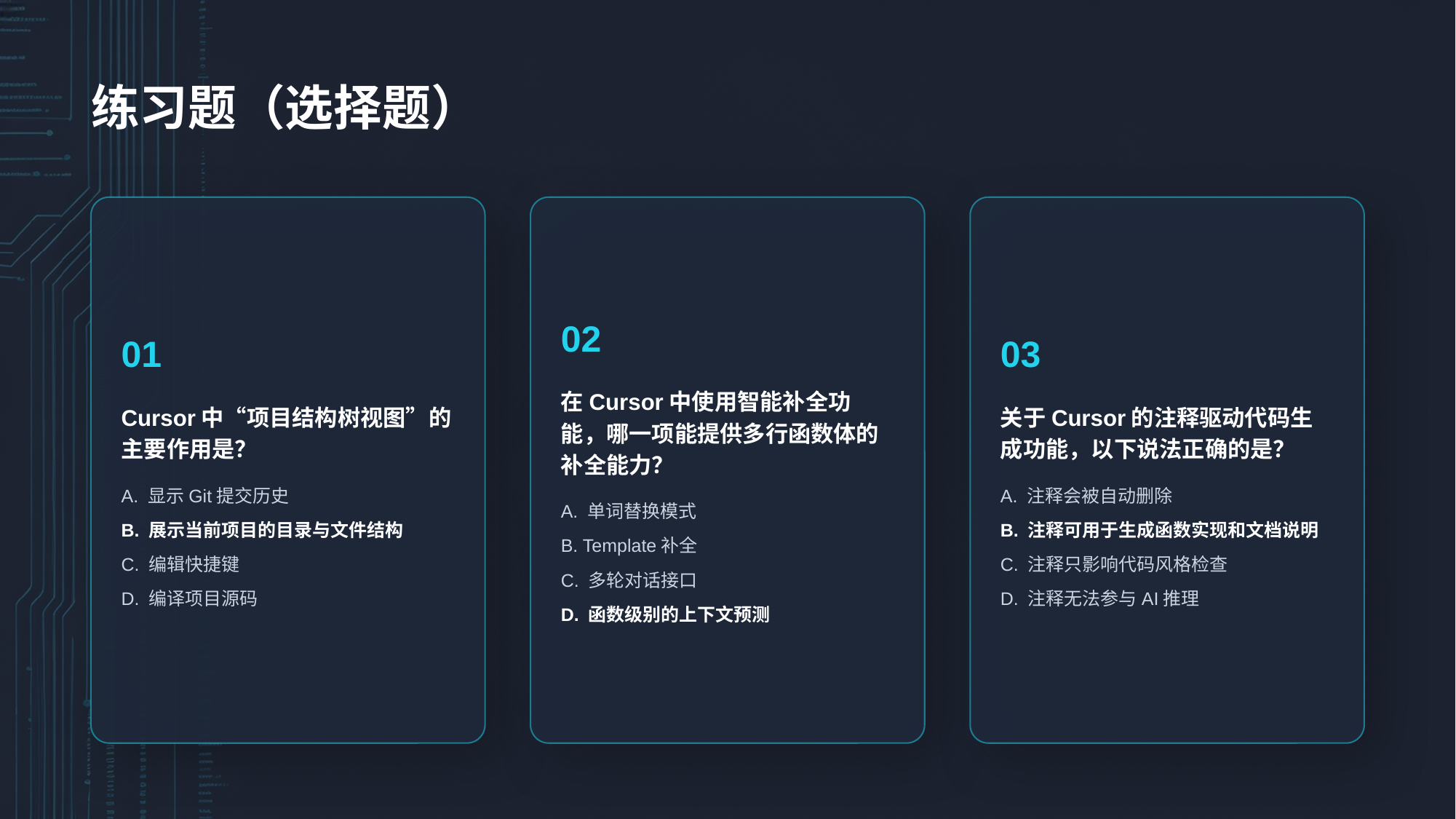

练习题（选择题）

01
Cursor中“项目结构树视图”的主要作用是？
A. 显示Git提交历史
B. 展示当前项目的目录与文件结构
C. 编辑快捷键
D. 编译项目源码
02
在Cursor中使用智能补全功能，哪一项能提供多行函数体的补全能力？
A. 单词替换模式
B. Template补全
C. 多轮对话接口
D. 函数级别的上下文预测
03
关于Cursor的注释驱动代码生成功能，以下说法正确的是？
A. 注释会被自动删除
B. 注释可用于生成函数实现和文档说明
C. 注释只影响代码风格检查
D. 注释无法参与AI推理